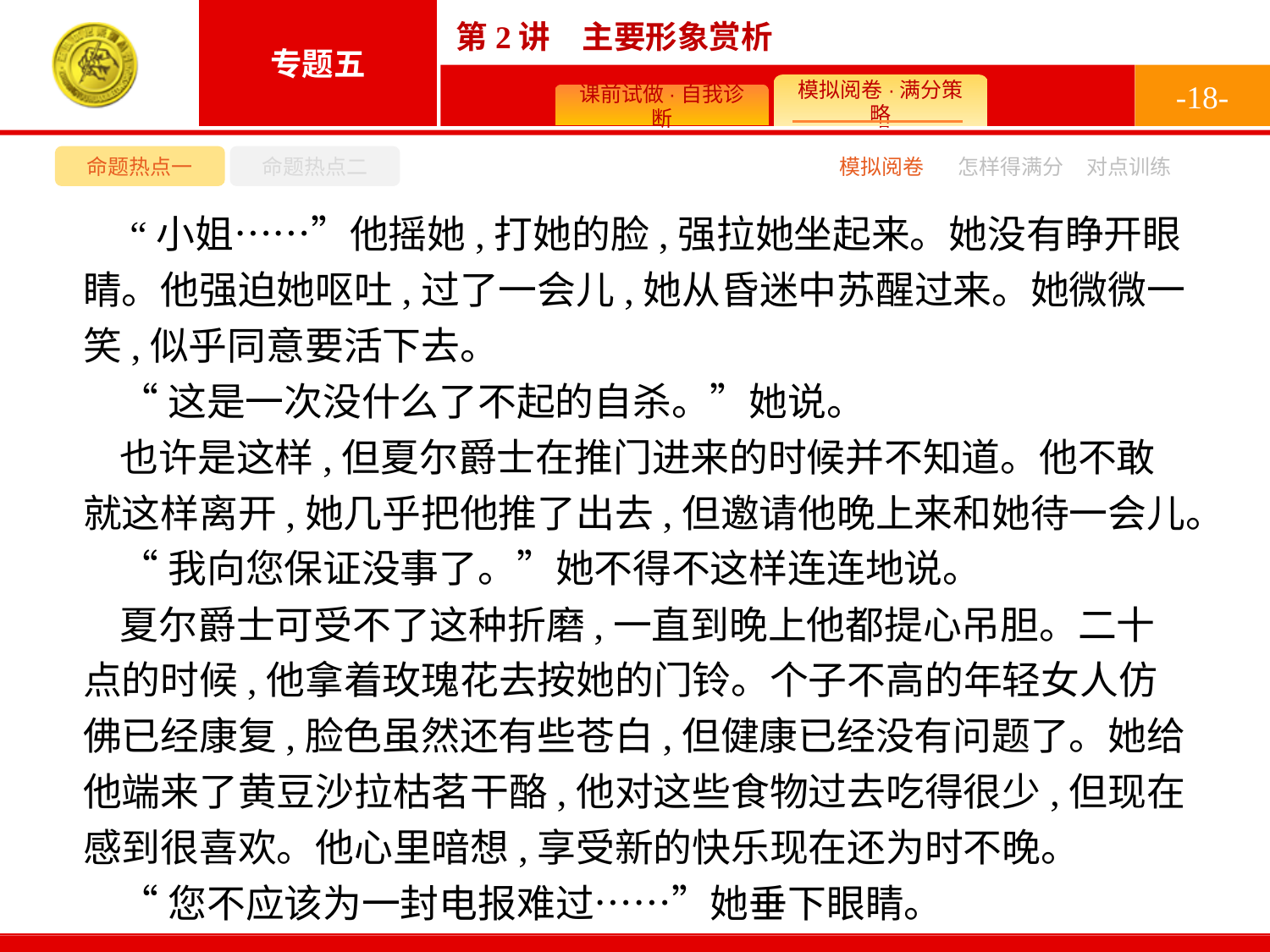

-18-
命题热点一
命题热点二
模拟阅卷
怎样得满分
对点训练
 “小姐……”他摇她,打她的脸,强拉她坐起来。她没有睁开眼睛。他强迫她呕吐,过了一会儿,她从昏迷中苏醒过来。她微微一笑,似乎同意要活下去。
“这是一次没什么了不起的自杀。”她说。
也许是这样,但夏尔爵士在推门进来的时候并不知道。他不敢就这样离开,她几乎把他推了出去,但邀请他晚上来和她待一会儿。
“我向您保证没事了。”她不得不这样连连地说。
夏尔爵士可受不了这种折磨,一直到晚上他都提心吊胆。二十点的时候,他拿着玫瑰花去按她的门铃。个子不高的年轻女人仿佛已经康复,脸色虽然还有些苍白,但健康已经没有问题了。她给他端来了黄豆沙拉枯茗干酪,他对这些食物过去吃得很少,但现在感到很喜欢。他心里暗想,享受新的快乐现在还为时不晚。
“您不应该为一封电报难过……”她垂下眼睛。